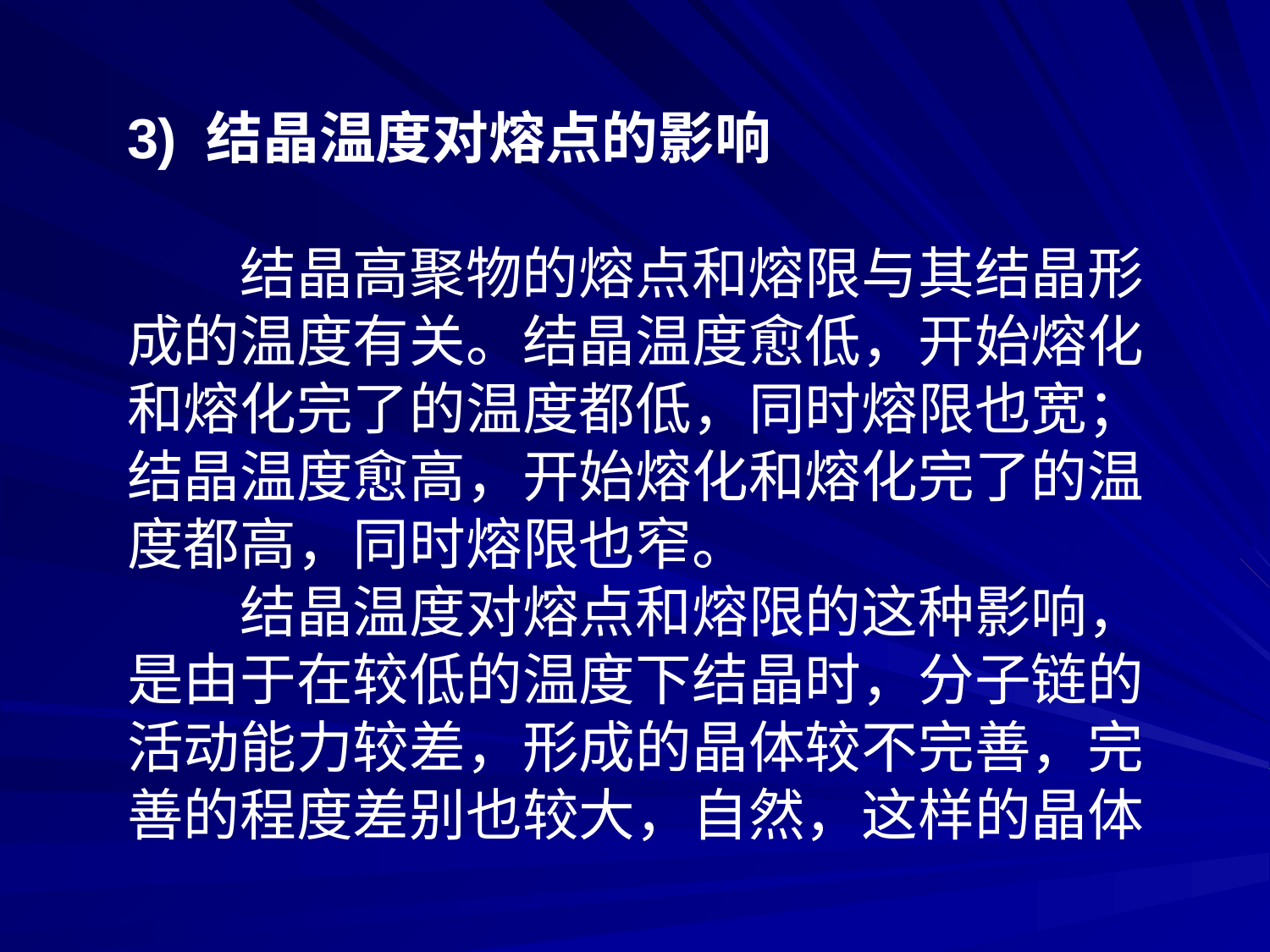

3) 结晶温度对熔点的影响

　　结晶高聚物的熔点和熔限与其结晶形
成的温度有关。结晶温度愈低，开始熔化
和熔化完了的温度都低，同时熔限也宽；
结晶温度愈高，开始熔化和熔化完了的温
度都高，同时熔限也窄。
　　结晶温度对熔点和熔限的这种影响，
是由于在较低的温度下结晶时，分子链的
活动能力较差，形成的晶体较不完善，完
善的程度差别也较大，自然，这样的晶体